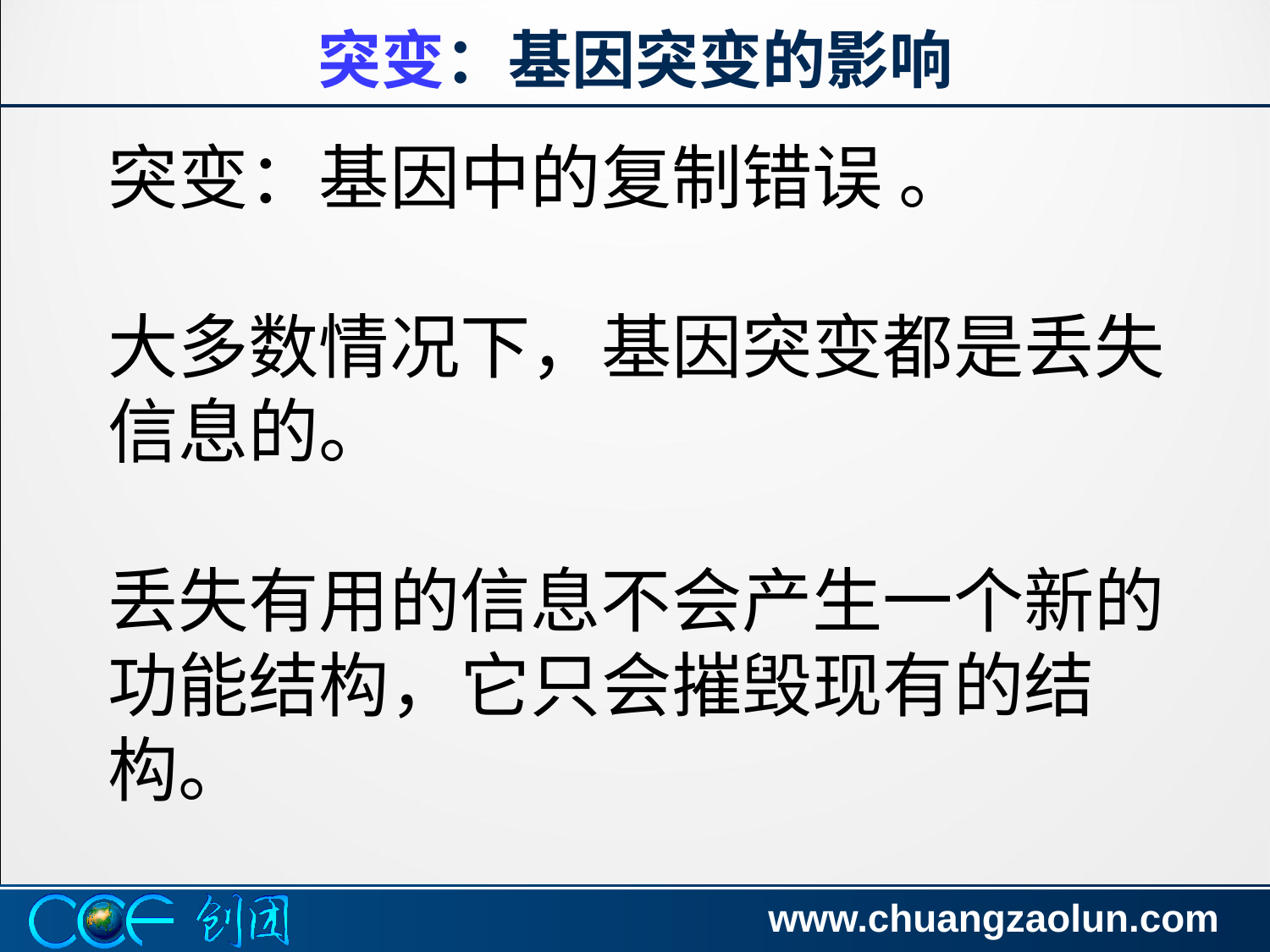

# Mutations 1: summary
突变：基因突变的影响
突变：基因中的复制错误 。

大多数情况下，基因突变都是丢失信息的。

丢失有用的信息不会产生一个新的功能结构，它只会摧毁现有的结构。